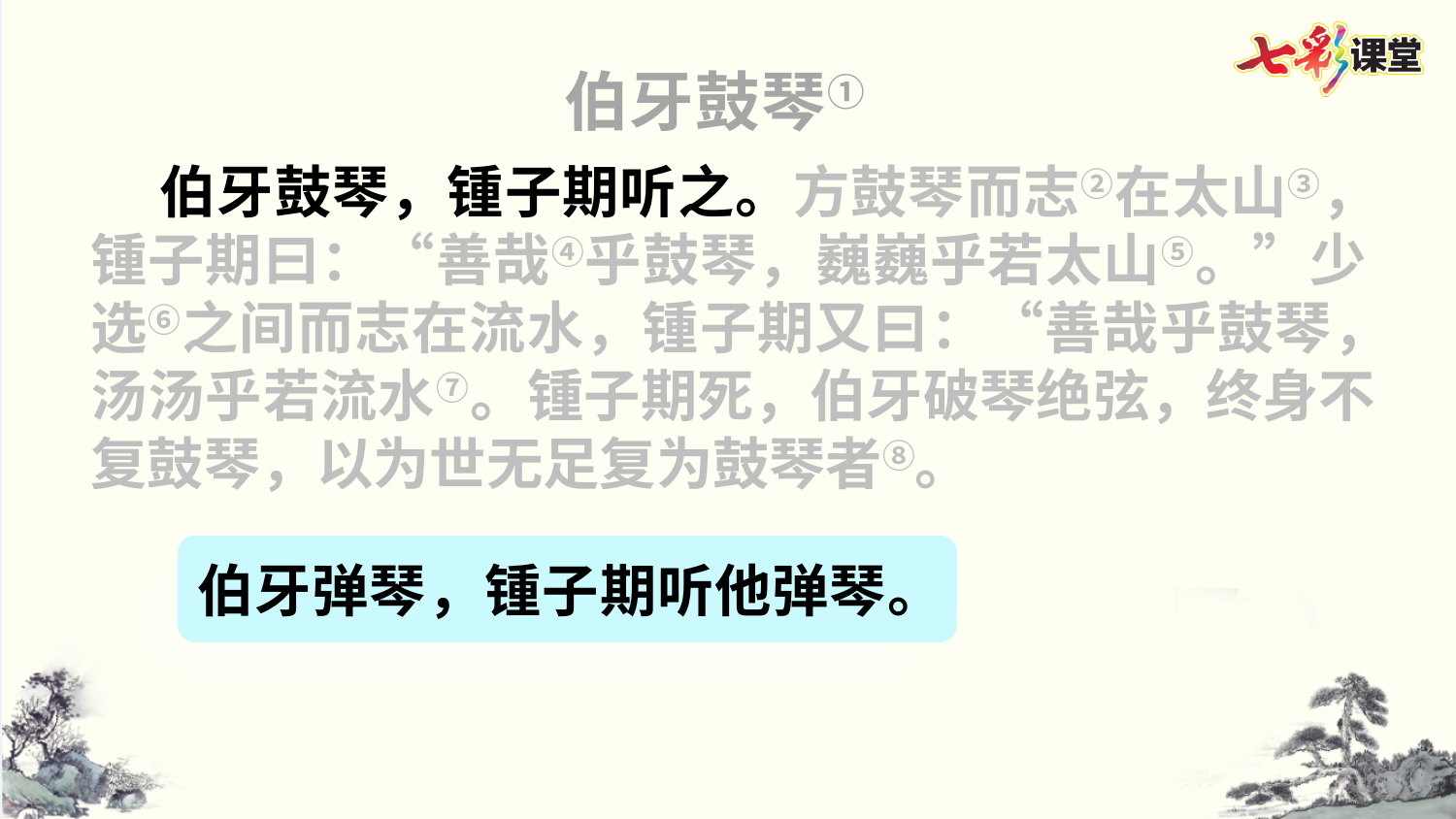

伯牙鼓琴①
    伯牙鼓琴，锺子期听之。方鼓琴而志②在太山③，锺子期曰：“善哉④乎鼓琴，巍巍乎若太山⑤。”少选⑥之间而志在流水，锺子期又曰：“善哉乎鼓琴，汤汤乎若流水⑦。锺子期死，伯牙破琴绝弦，终身不复鼓琴，以为世无足复为鼓琴者⑧。
伯牙弹琴，锺子期听他弹琴。